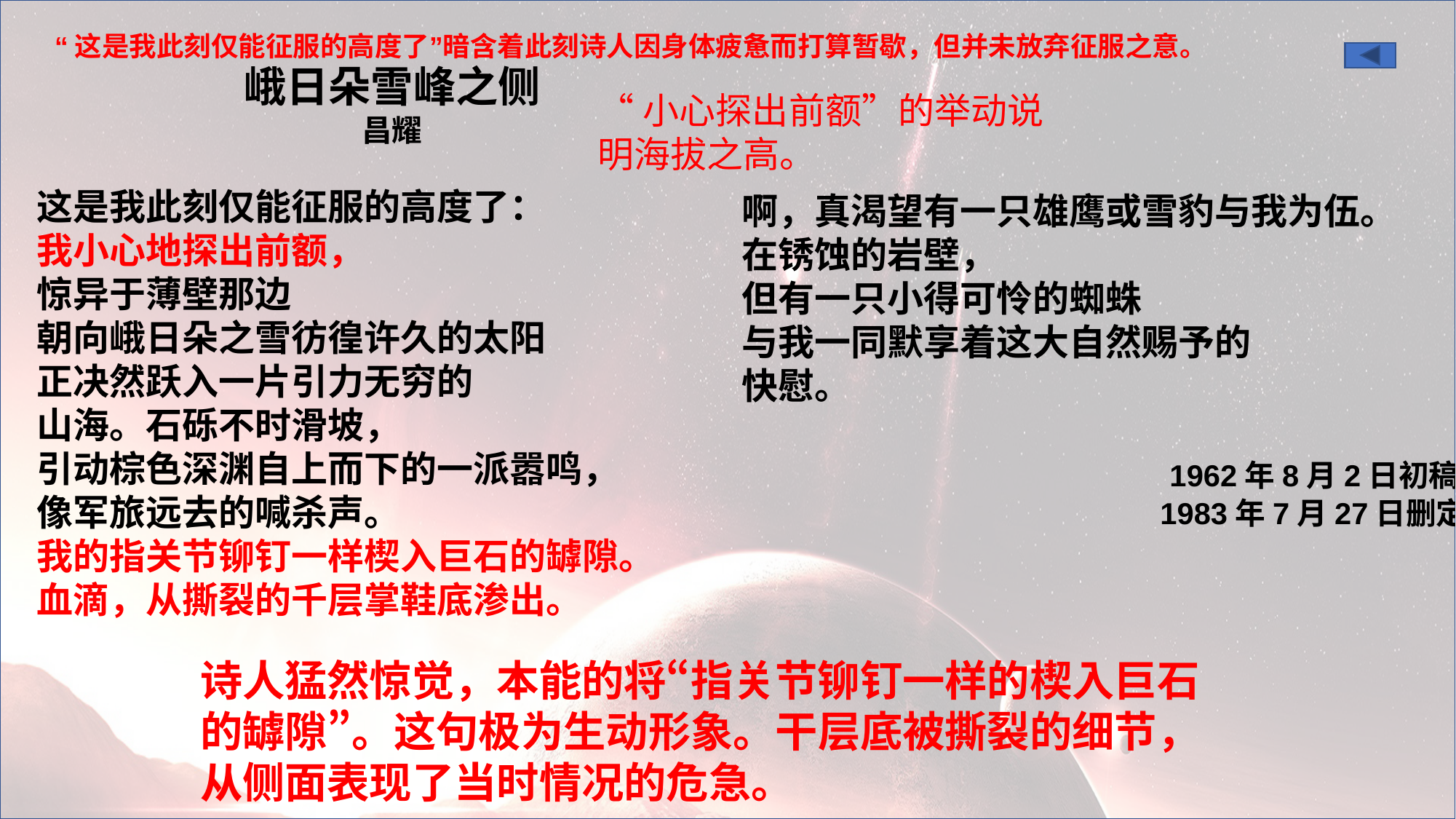

“这是我此刻仅能征服的高度了”暗含着此刻诗人因身体疲惫而打算暂歇，但并未放弃征服之意。

峨日朵雪峰之侧
昌耀

这是我此刻仅能征服的高度了：
我小心地探出前额，
惊异于薄壁那边
朝向峨日朵之雪彷徨许久的太阳
正决然跃入一片引力无穷的
山海。石砾不时滑坡，
引动棕色深渊自上而下的一派嚣鸣，
像军旅远去的喊杀声。
我的指关节铆钉一样楔入巨石的罅隙。
血滴，从撕裂的千层掌鞋底渗出。
“小心探出前额”的举动说明海拔之高。

啊，真渴望有一只雄鹰或雪豹与我为伍。
在锈蚀的岩壁，
但有一只小得可怜的蜘蛛
与我一同默享着这大自然赐予的
快慰。

                                          1962年8月2日初稿
                                                  1983年7月27日删定
诗人猛然惊觉，本能的将“指关节铆钉一样的楔入巨石的罅隙”。这句极为生动形象。干层底被撕裂的细节，从侧面表现了当时情况的危急。